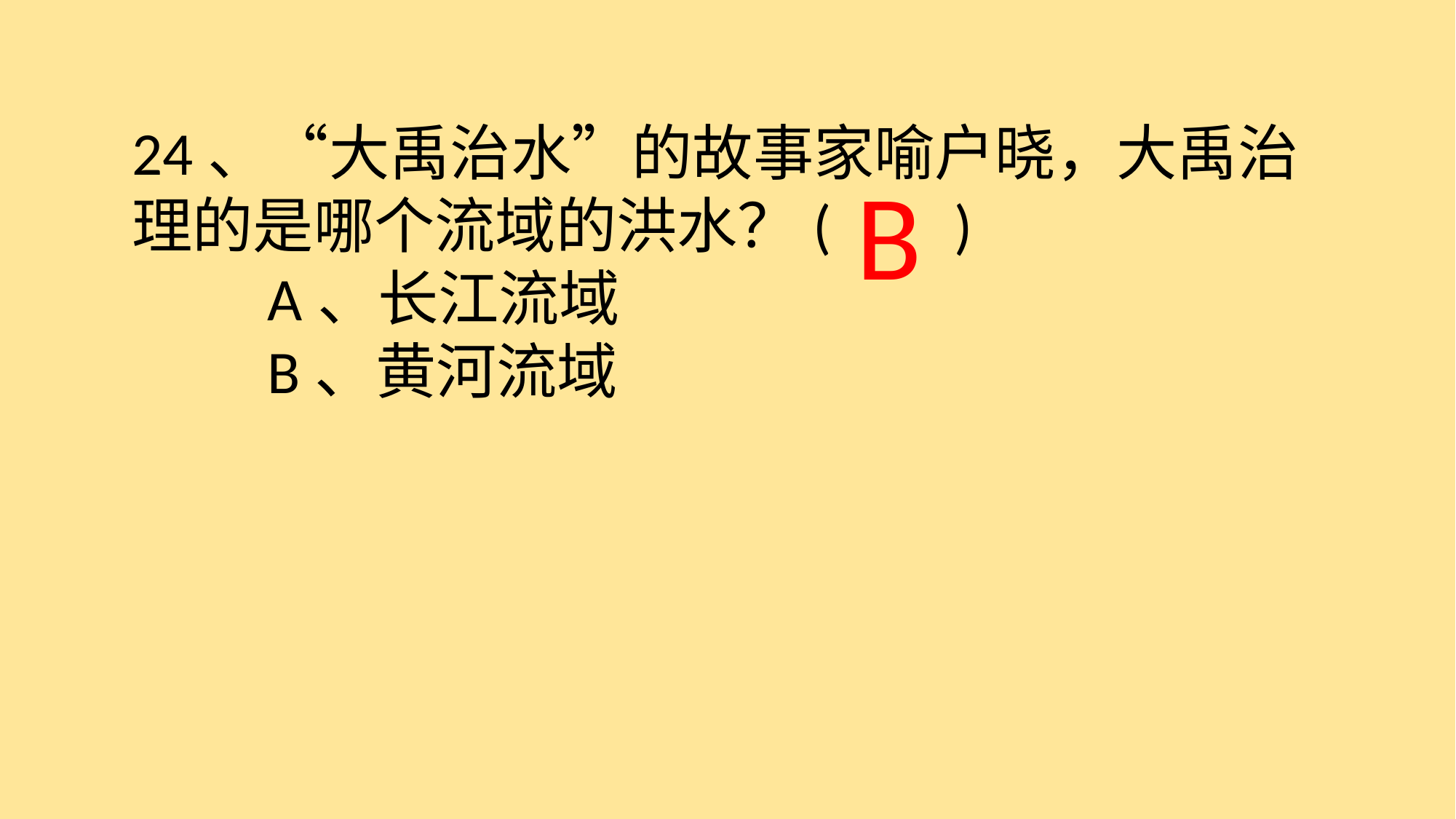

24、“大禹治水”的故事家喻户晓，大禹治理的是哪个流域的洪水？(         )
　　A、长江流域
　　B、黄河流域
  B